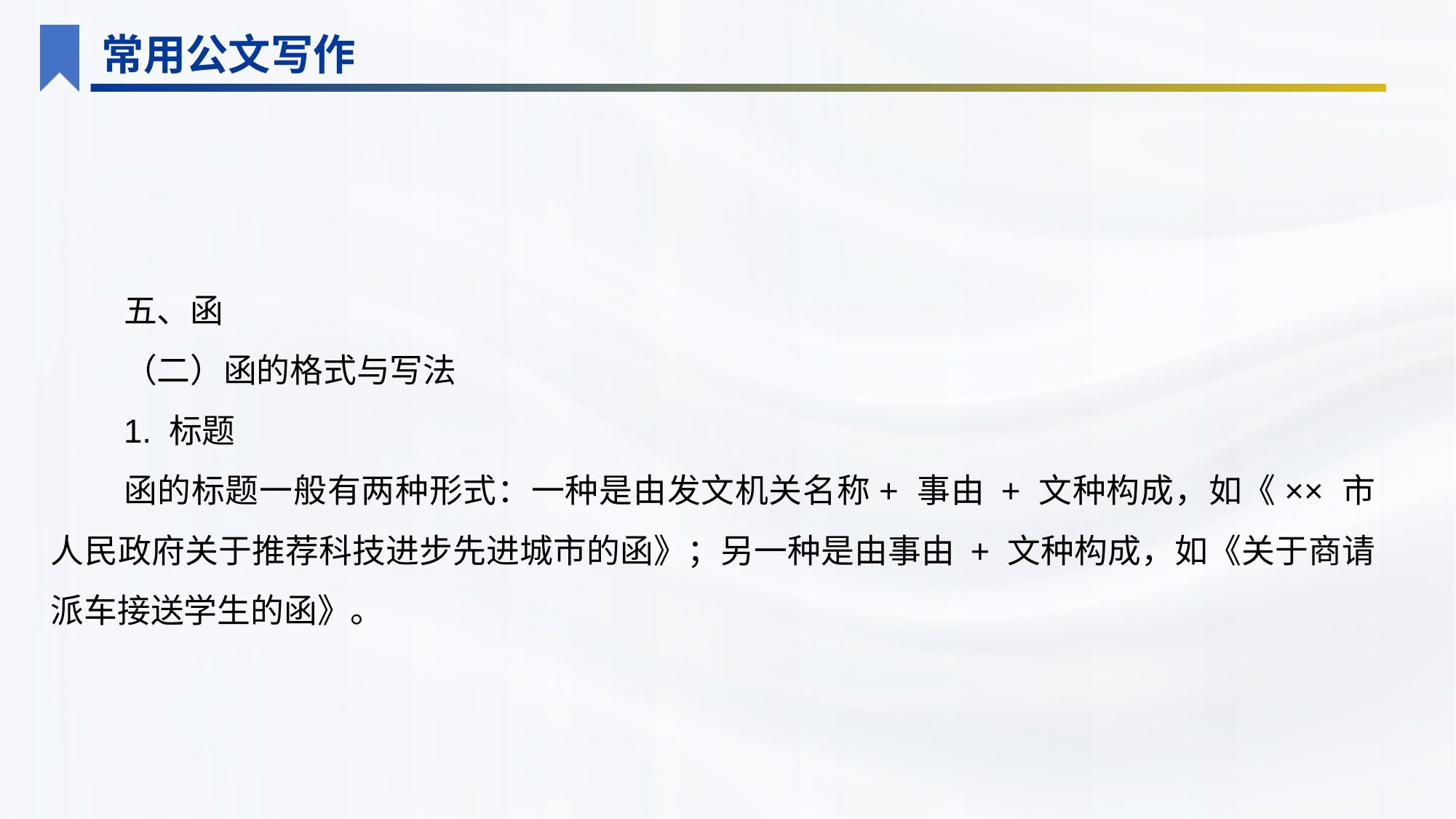

常用公文写作
五、函
（二）函的格式与写法
1. 标题
函的标题一般有两种形式：一种是由发文机关名称+ 事由 + 文种构成，如《×× 市人民政府关于推荐科技进步先进城市的函》；另一种是由事由 + 文种构成，如《关于商请派车接送学生的函》。